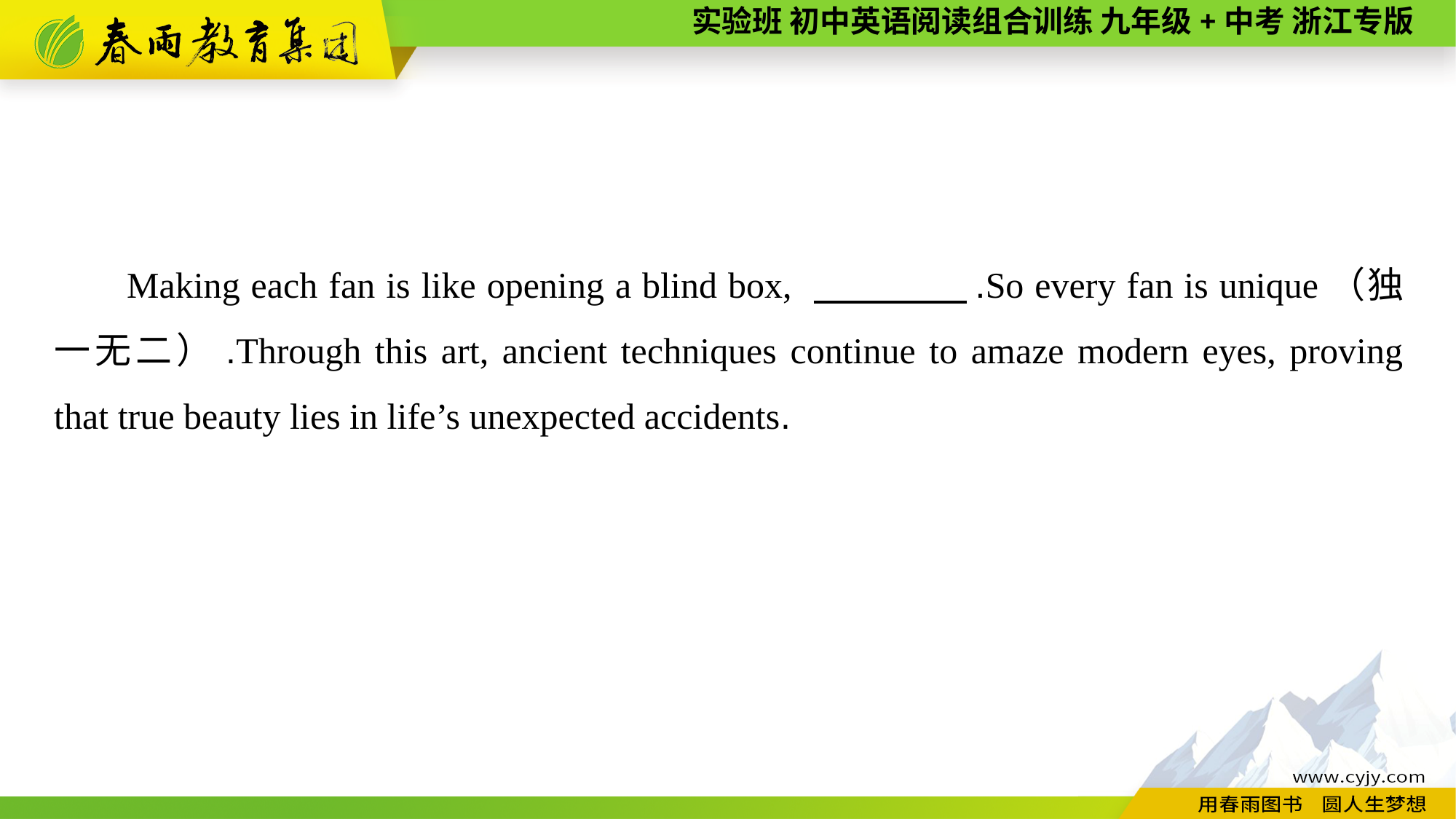

Making each fan is like opening a blind box, 　　　　.So every fan is unique（独一无二）.Through this art, ancient techniques continue to amaze modern eyes, proving that true beauty lies in life’s unexpected accidents.